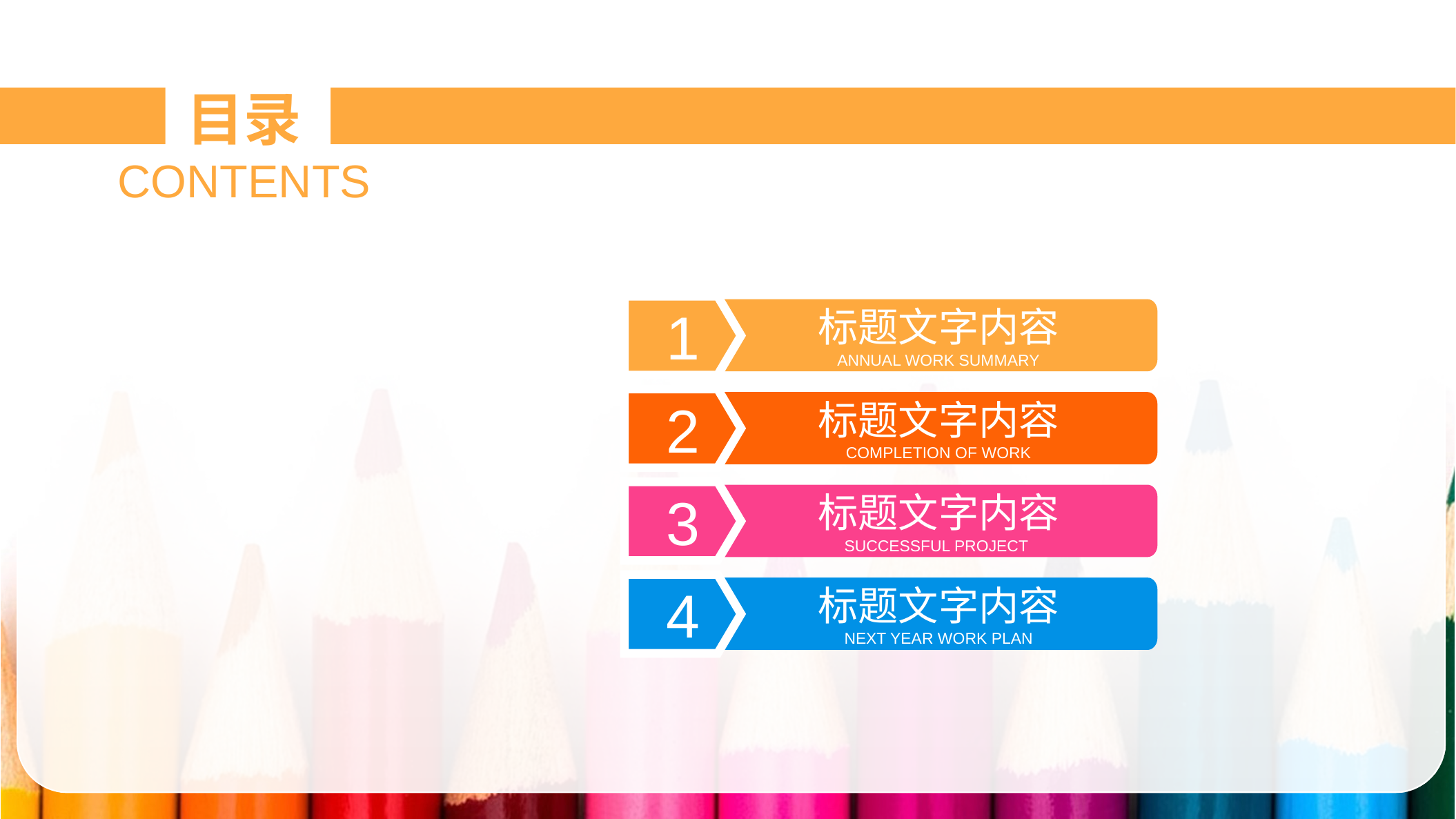

目录

CONTENTS
1
标题文字内容
ANNUAL WORK SUMMARY
2
标题文字内容
COMPLETION OF WORK
3
标题文字内容
SUCCESSFUL PROJECT
4
标题文字内容
NEXT YEAR WORK PLAN